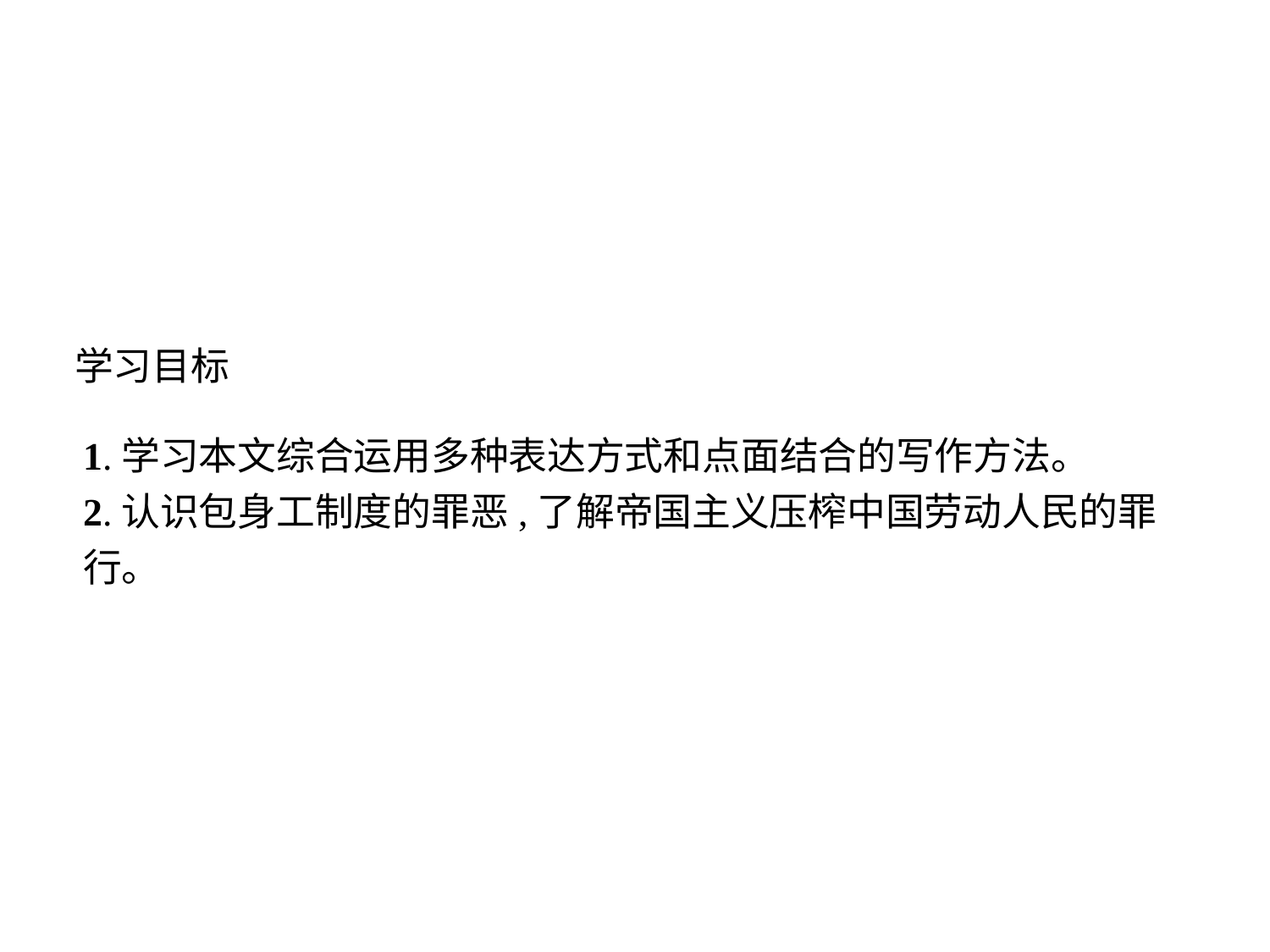

学习目标
1.学习本文综合运用多种表达方式和点面结合的写作方法。
2.认识包身工制度的罪恶,了解帝国主义压榨中国劳动人民的罪行。